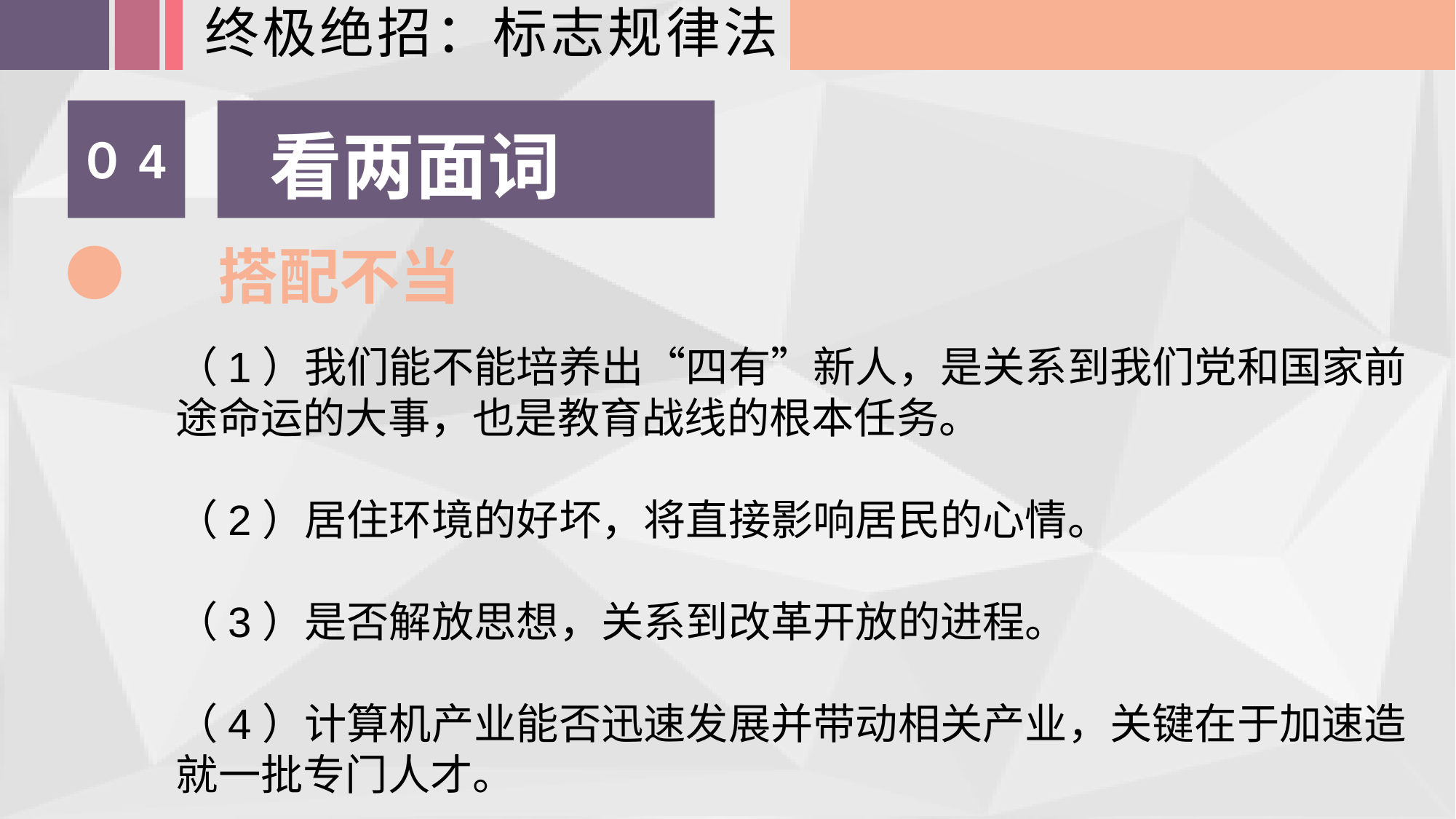

终极绝招：标志规律法

看两面词
０4
  搭配不当

（1）我们能不能培养出“四有”新人，是关系到我们党和国家前途命运的大事，也是教育战线的根本任务。

（2）居住环境的好坏，将直接影响居民的心情。

（3）是否解放思想，关系到改革开放的进程。

（4）计算机产业能否迅速发展并带动相关产业，关键在于加速造就一批专门人才。